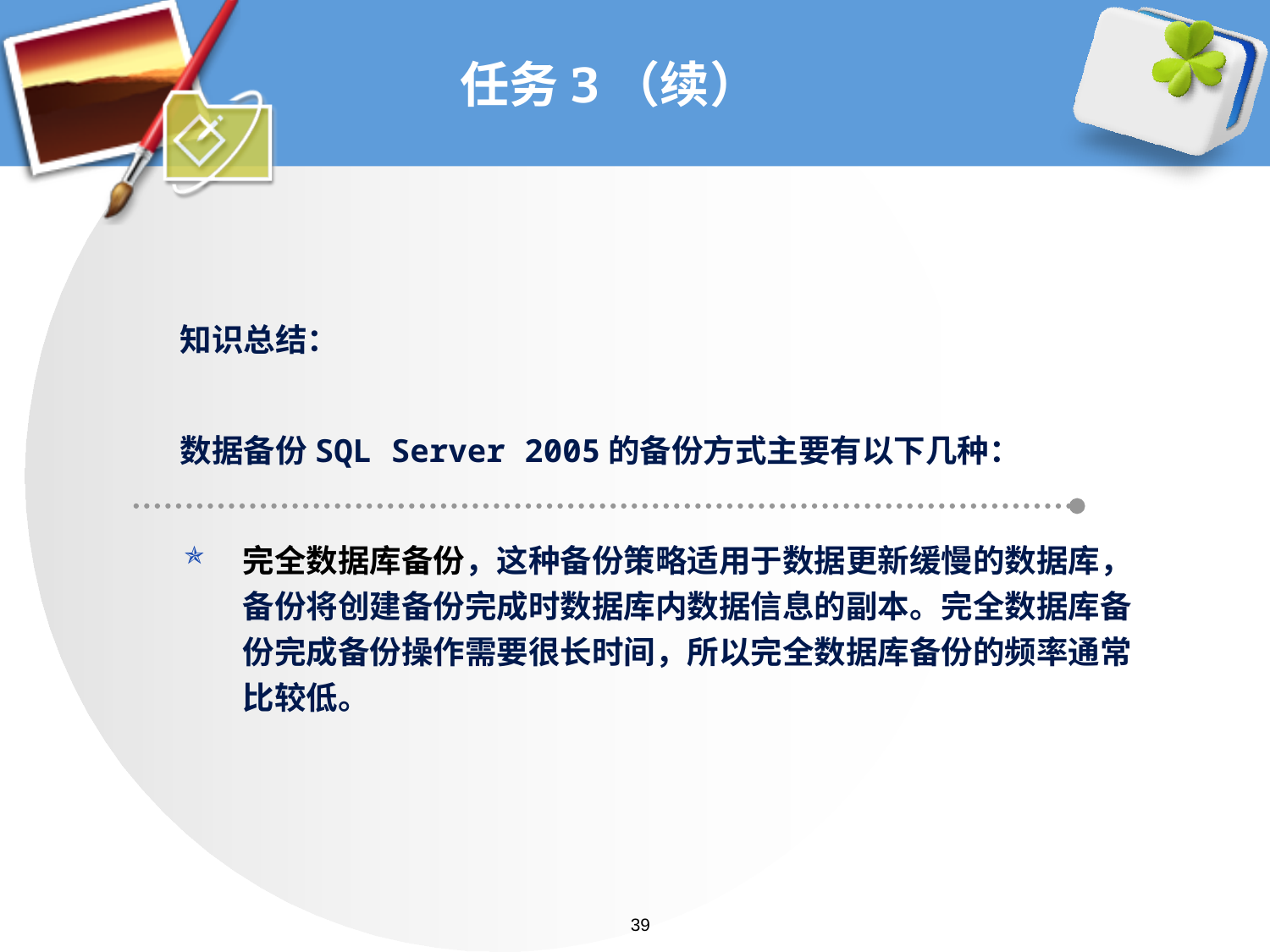

# 任务3（续）
知识总结：

数据备份SQL Server 2005的备份方式主要有以下几种：

完全数据库备份，这种备份策略适用于数据更新缓慢的数据库，备份将创建备份完成时数据库内数据信息的副本。完全数据库备份完成备份操作需要很长时间，所以完全数据库备份的频率通常比较低。

39